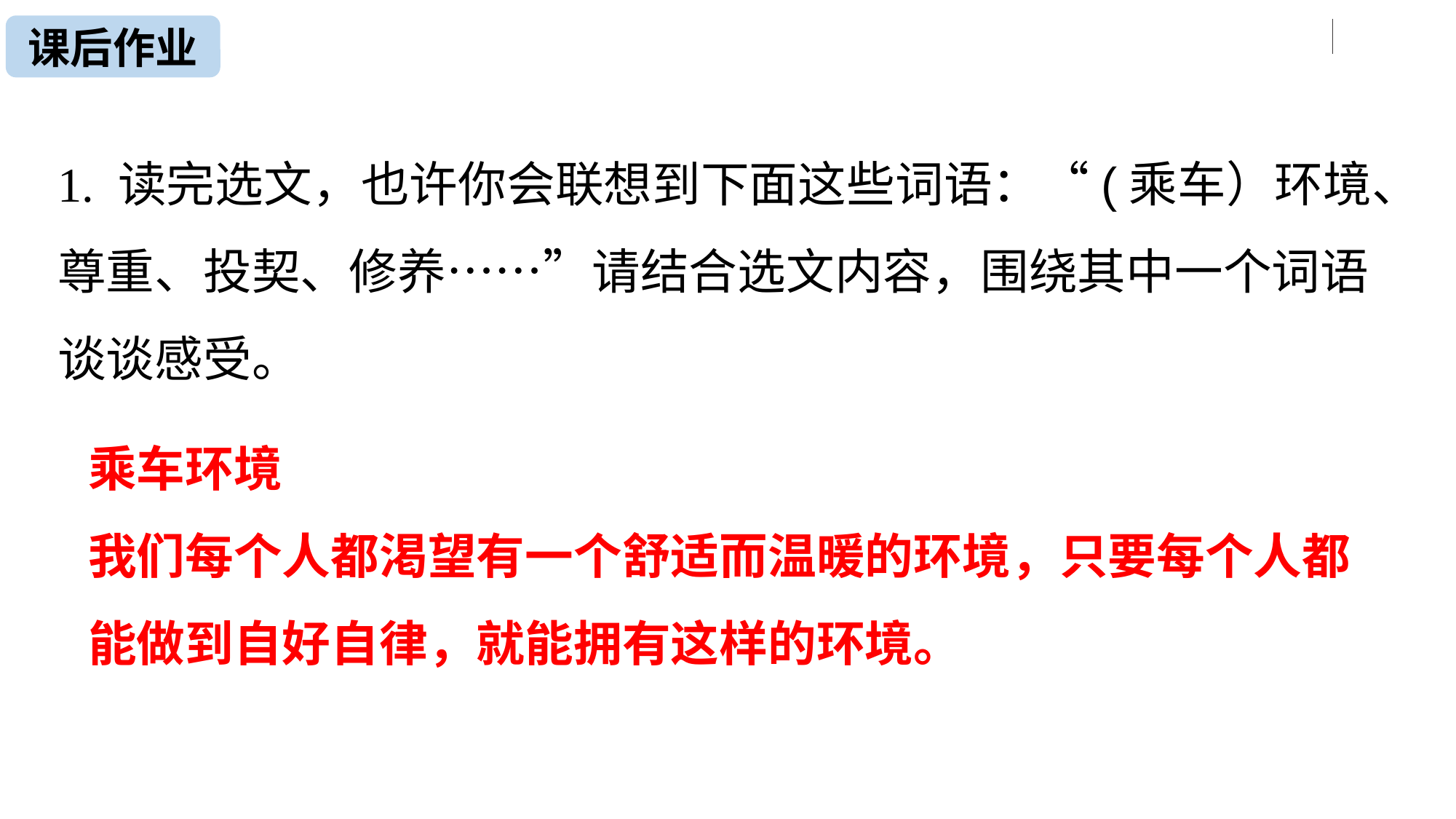

课后作业
1. 读完选文，也许你会联想到下面这些词语：“(乘车）环境、尊重、投契、修养……”请结合选文内容，围绕其中一个词语谈谈感受。
乘车环境
我们每个人都渇望有一个舒适而温暖的环境，只要每个人都能做到自好自律，就能拥有这样的环境。